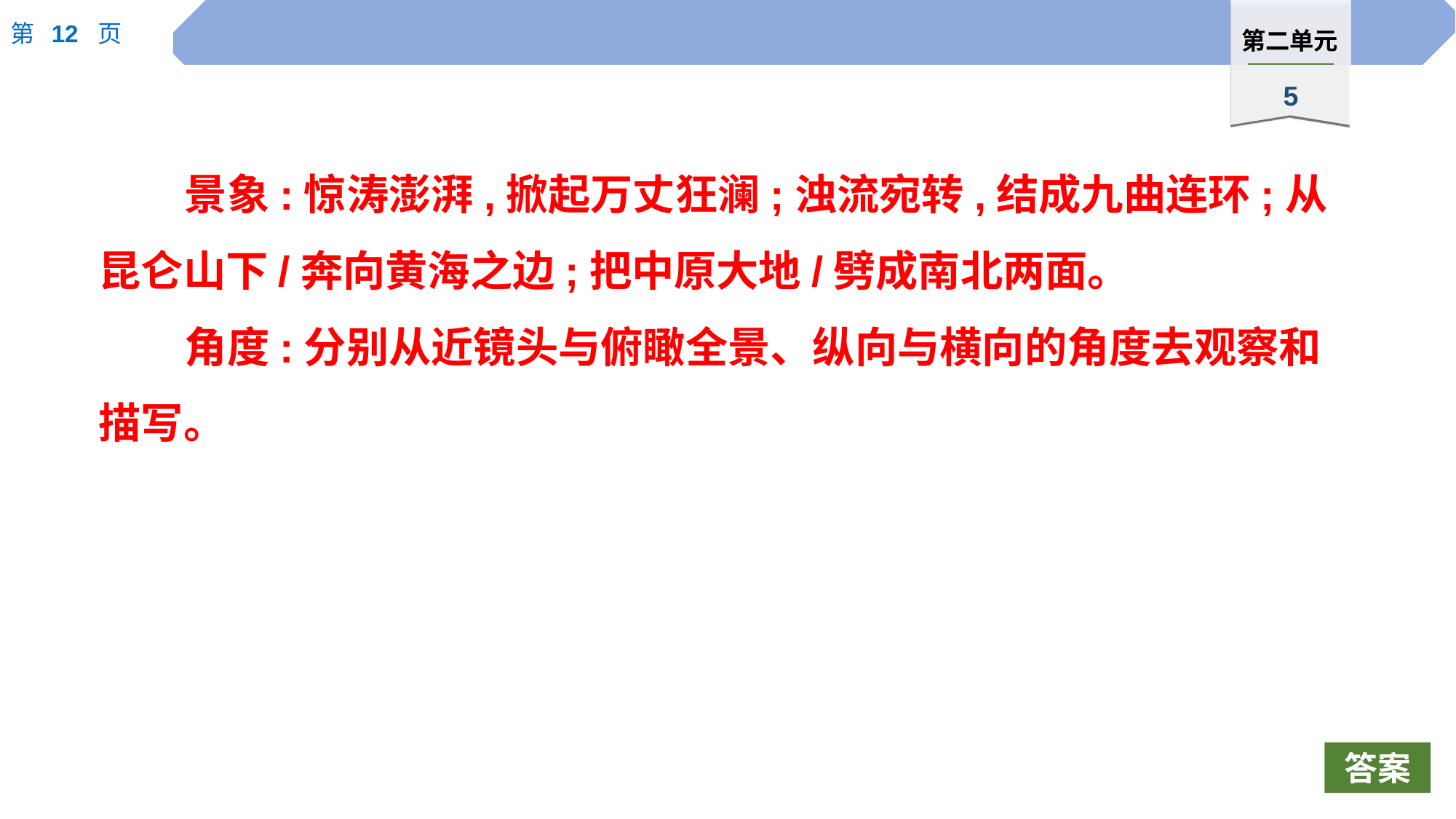

景象:惊涛澎湃,掀起万丈狂澜;浊流宛转,结成九曲连环;从昆仑山下/奔向黄海之边;把中原大地/劈成南北两面。
角度:分别从近镜头与俯瞰全景、纵向与横向的角度去观察和描写。
答案